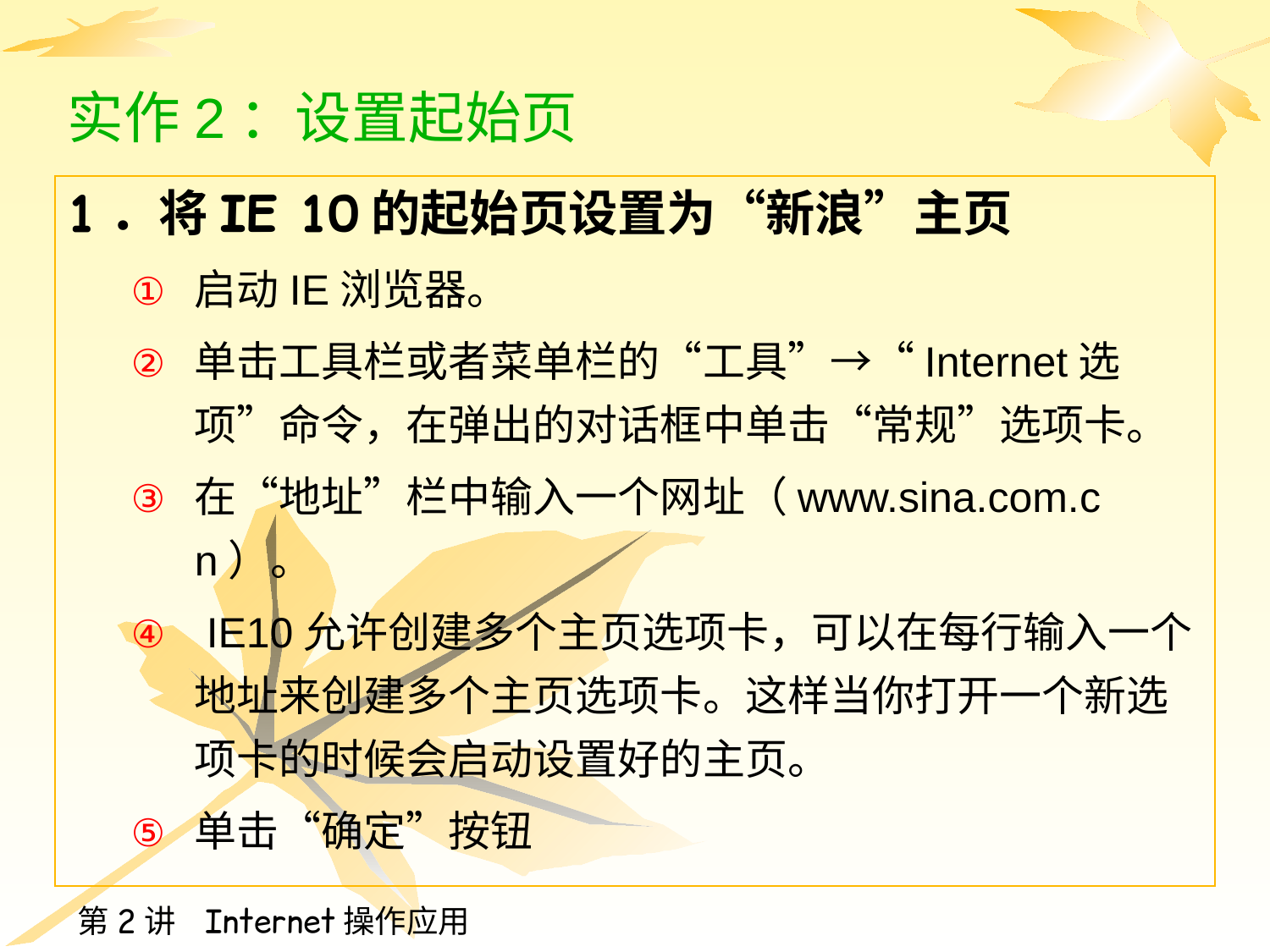

# 实作2：设置起始页
1．将IE 10的起始页设置为“新浪”主页
启动IE浏览器。
单击工具栏或者菜单栏的“工具”→“Internet选项”命令，在弹出的对话框中单击“常规”选项卡。
在“地址”栏中输入一个网址（www.sina.com.cn）。
 IE10允许创建多个主页选项卡，可以在每行输入一个地址来创建多个主页选项卡。这样当你打开一个新选项卡的时候会启动设置好的主页。
单击“确定”按钮